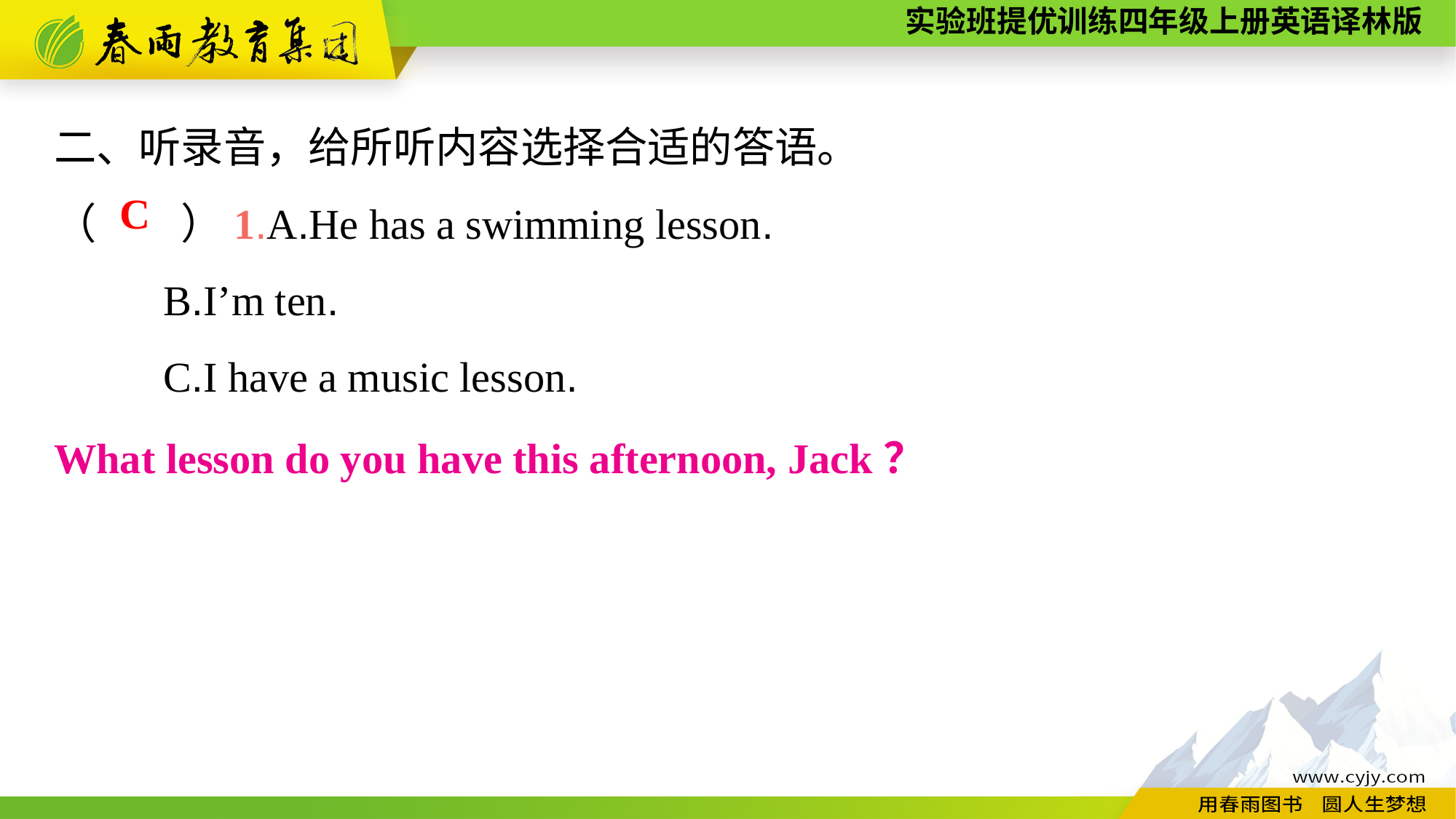

二、听录音，给所听内容选择合适的答语。
（　　）1.A.He has a swimming lesson.
	B.I’m ten.
	C.I have a music lesson.
C
What lesson do you have this afternoon, Jack？